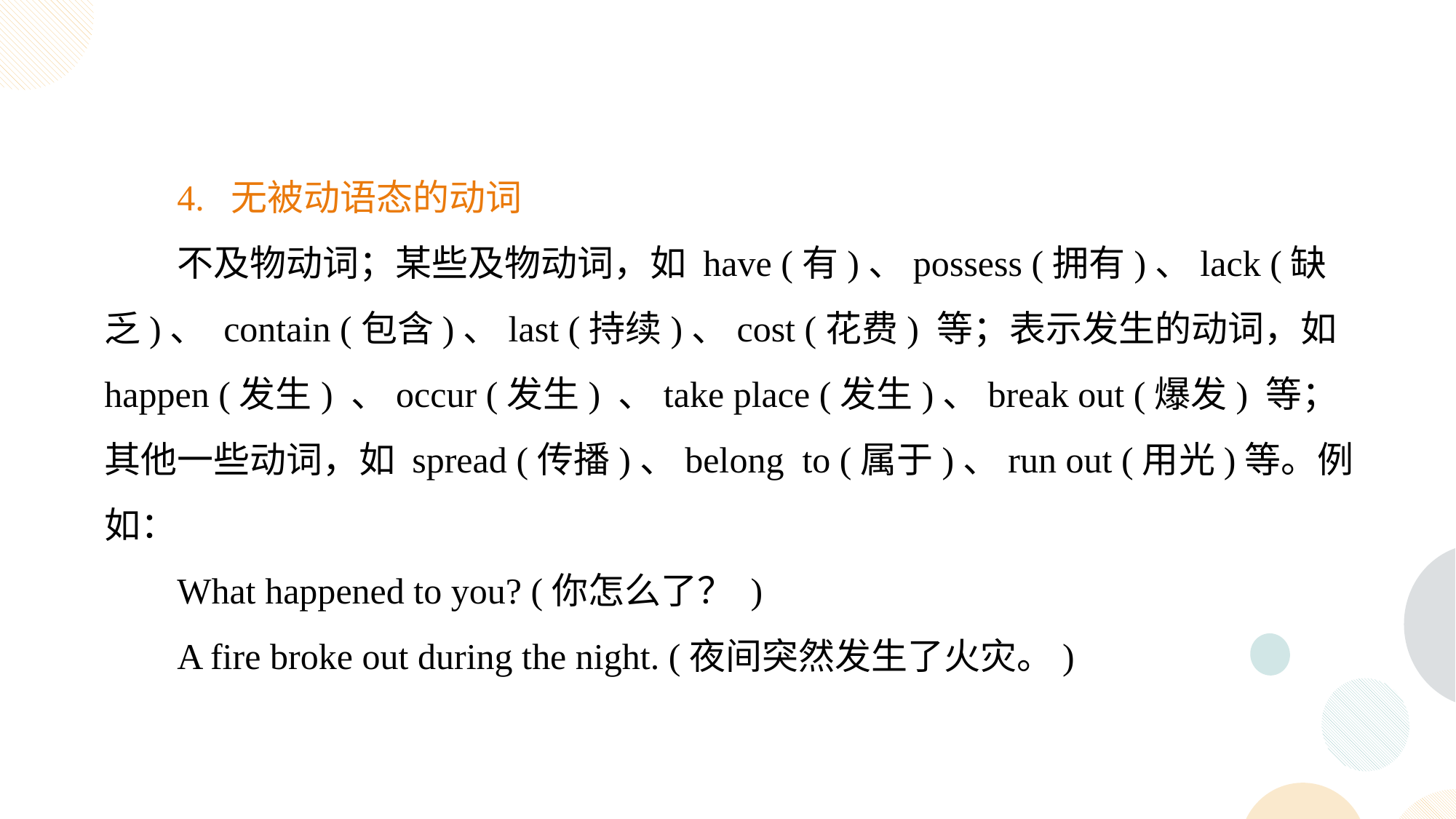

4.  无被动语态的动词
不及物动词；某些及物动词，如 have (有)、possess (拥有)、lack (缺乏)、 contain (包含)、last (持续)、cost (花费) 等；表示发生的动词，如 happen (发生) 、occur (发生) 、take place (发生)、break out (爆发) 等；其他一些动词，如 spread (传播)、belong  to (属于)、run out (用光)等。例如：
What happened to you? (你怎么了？ )
A fire broke out during the night. (夜间突然发生了火灾。)